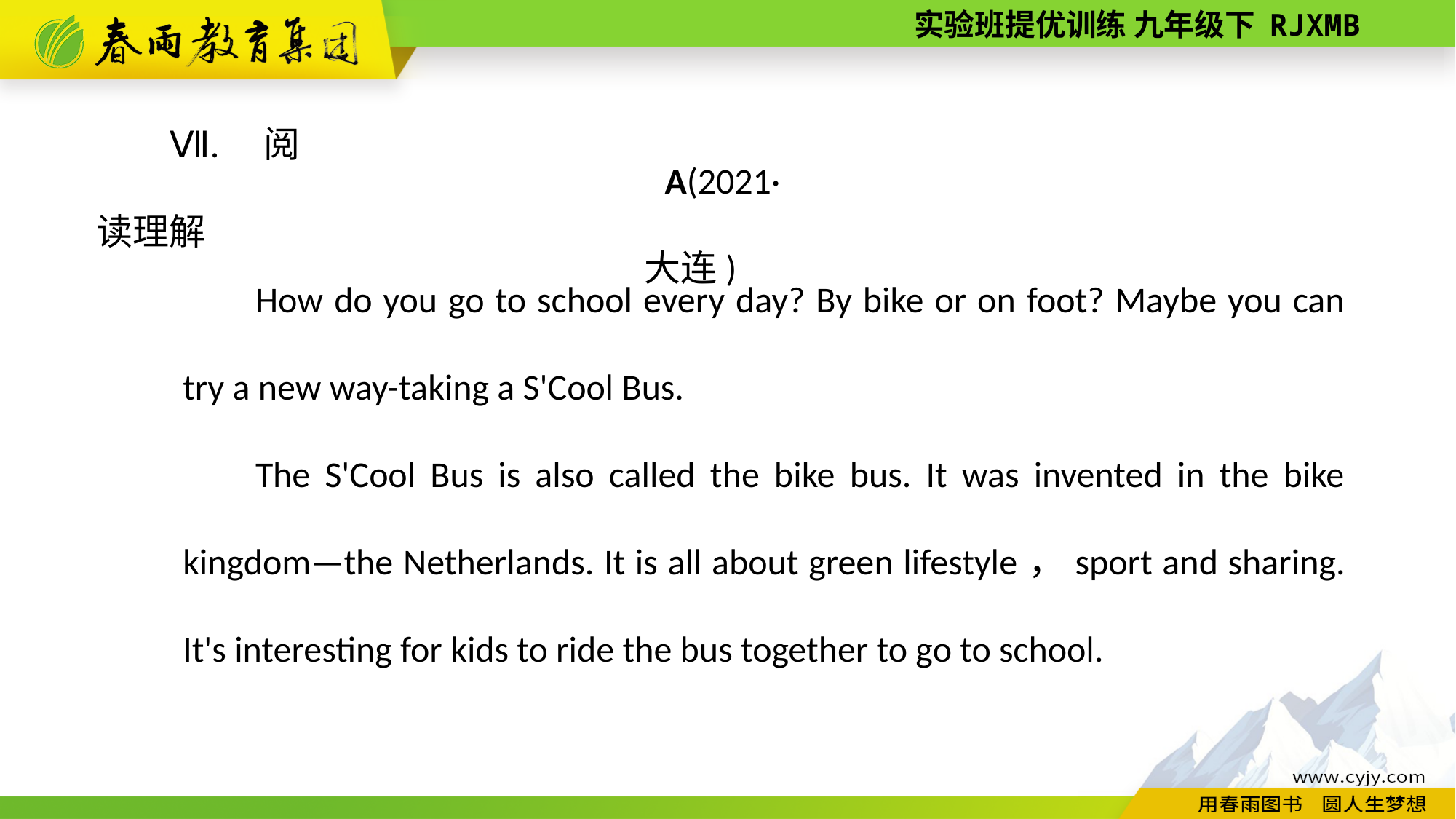

Ⅶ. 阅读理解
A(2021·大连)
How do you go to school every day? By bike or on foot? Maybe you can try a new way­-taking a S'Cool Bus.
The S'Cool Bus is also called the bike bus. It was invented in the bike kingdom—the Netherlands. It is all about green lifestyle，sport and sharing. It's interesting for kids to ride the bus together to go to school.